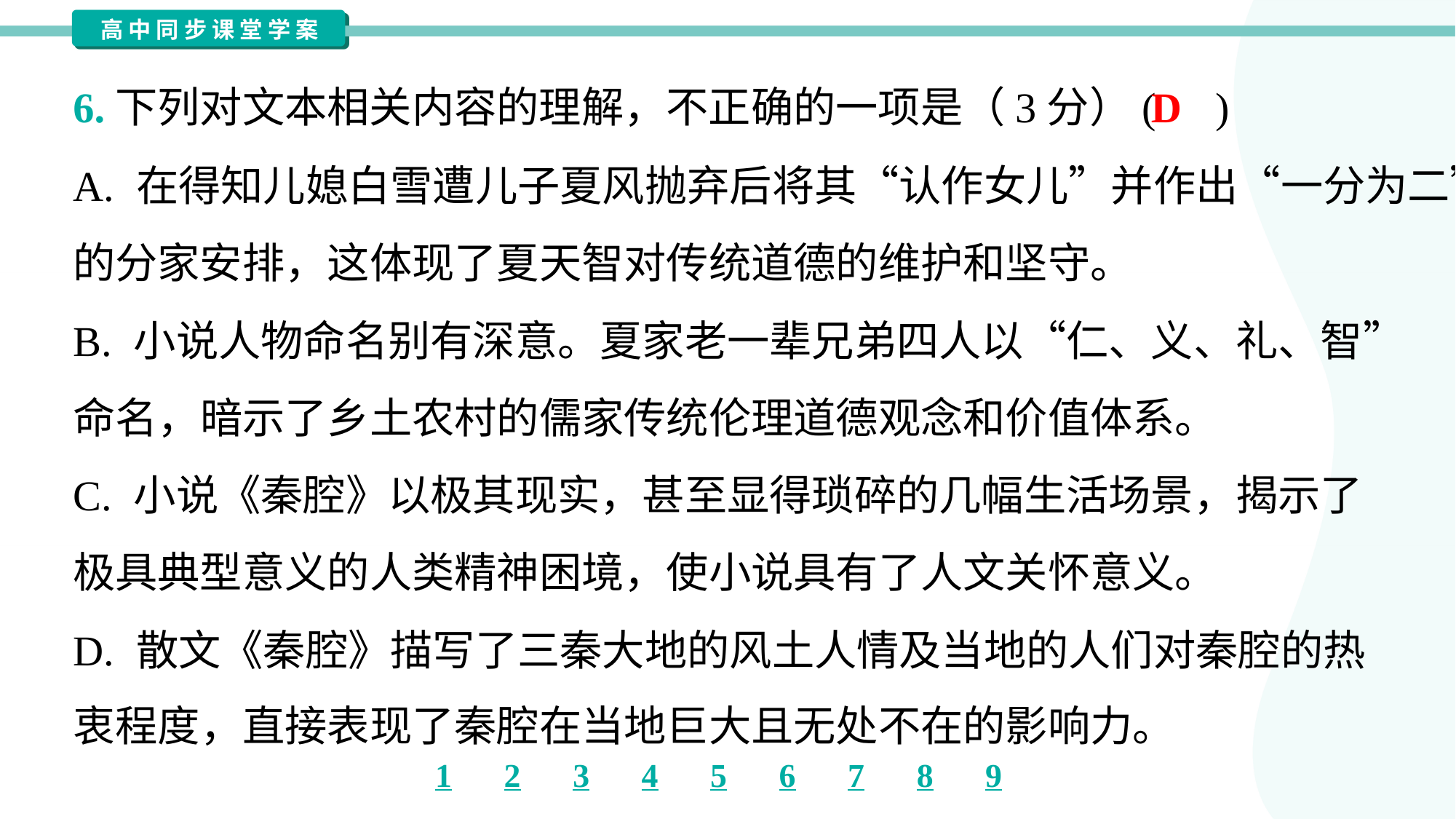

D
6.下列对文本相关内容的理解，不正确的一项是（3分）(     )
A. 在得知儿媳白雪遭儿子夏风抛弃后将其“认作女儿”并作出“一分为二”
的分家安排，这体现了夏天智对传统道德的维护和坚守。
B. 小说人物命名别有深意。夏家老一辈兄弟四人以“仁、义、礼、智”
命名，暗示了乡土农村的儒家传统伦理道德观念和价值体系。
C. 小说《秦腔》以极其现实，甚至显得琐碎的几幅生活场景，揭示了
极具典型意义的人类精神困境，使小说具有了人文关怀意义。
D. 散文《秦腔》描写了三秦大地的风土人情及当地的人们对秦腔的热
衷程度，直接表现了秦腔在当地巨大且无处不在的影响力。